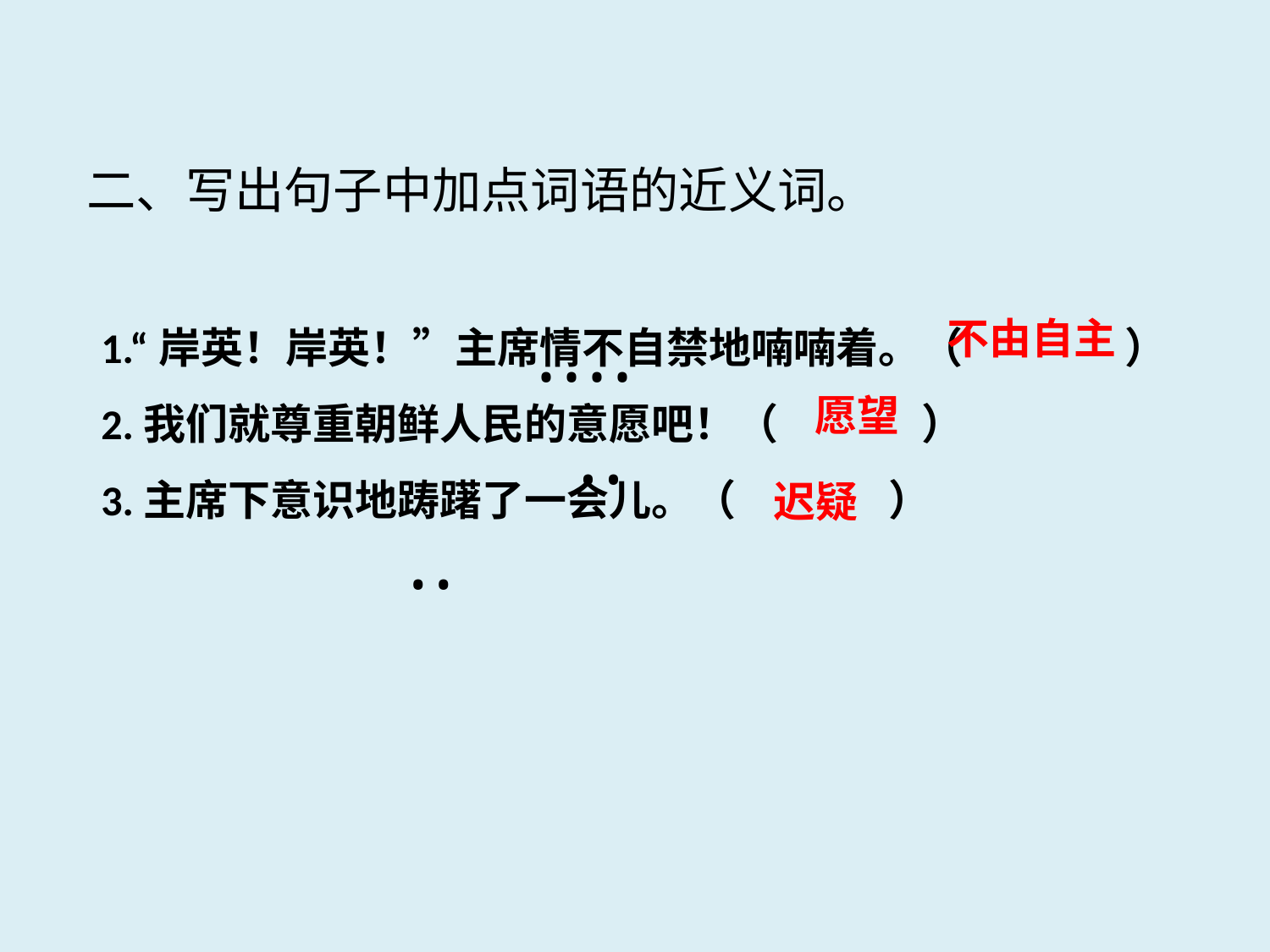

二、写出句子中加点词语的近义词。
1.“岸英！岸英！”主席情不自禁地喃喃着。（                 ）
2.我们就尊重朝鲜人民的意愿吧！（               ）
3.主席下意识地踌躇了一会儿。（                ）
不由自主
••••
愿望
••
迟疑
••